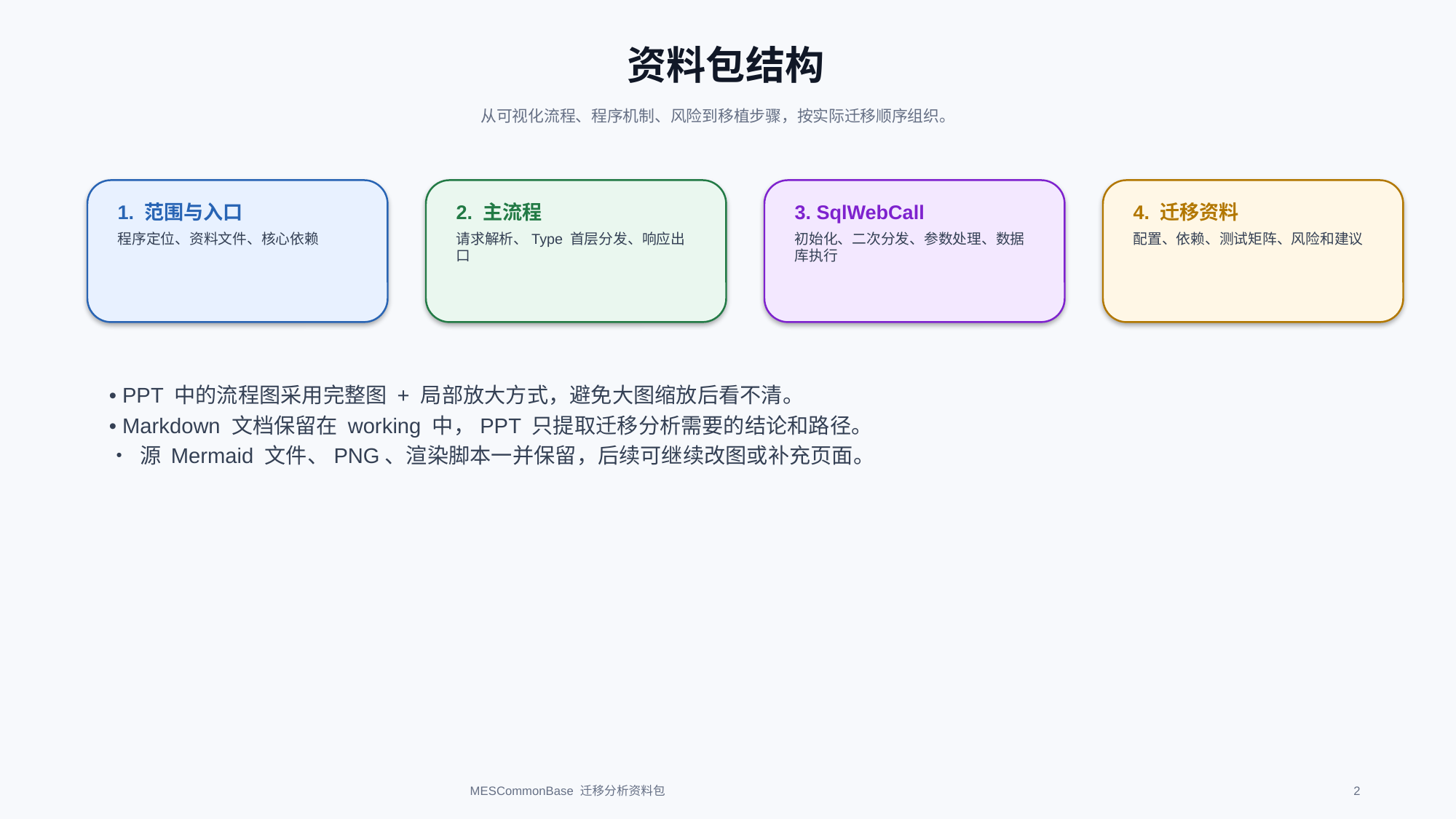

资料包结构
从可视化流程、程序机制、风险到移植步骤，按实际迁移顺序组织。

1. 范围与入口
程序定位、资料文件、核心依赖
2. 主流程
请求解析、Type 首层分发、响应出口
3. SqlWebCall
初始化、二次分发、参数处理、数据库执行
4. 迁移资料
配置、依赖、测试矩阵、风险和建议
• PPT 中的流程图采用完整图 + 局部放大方式，避免大图缩放后看不清。
• Markdown 文档保留在 working 中，PPT 只提取迁移分析需要的结论和路径。
• 源 Mermaid 文件、PNG、渲染脚本一并保留，后续可继续改图或补充页面。
MESCommonBase 迁移分析资料包
2